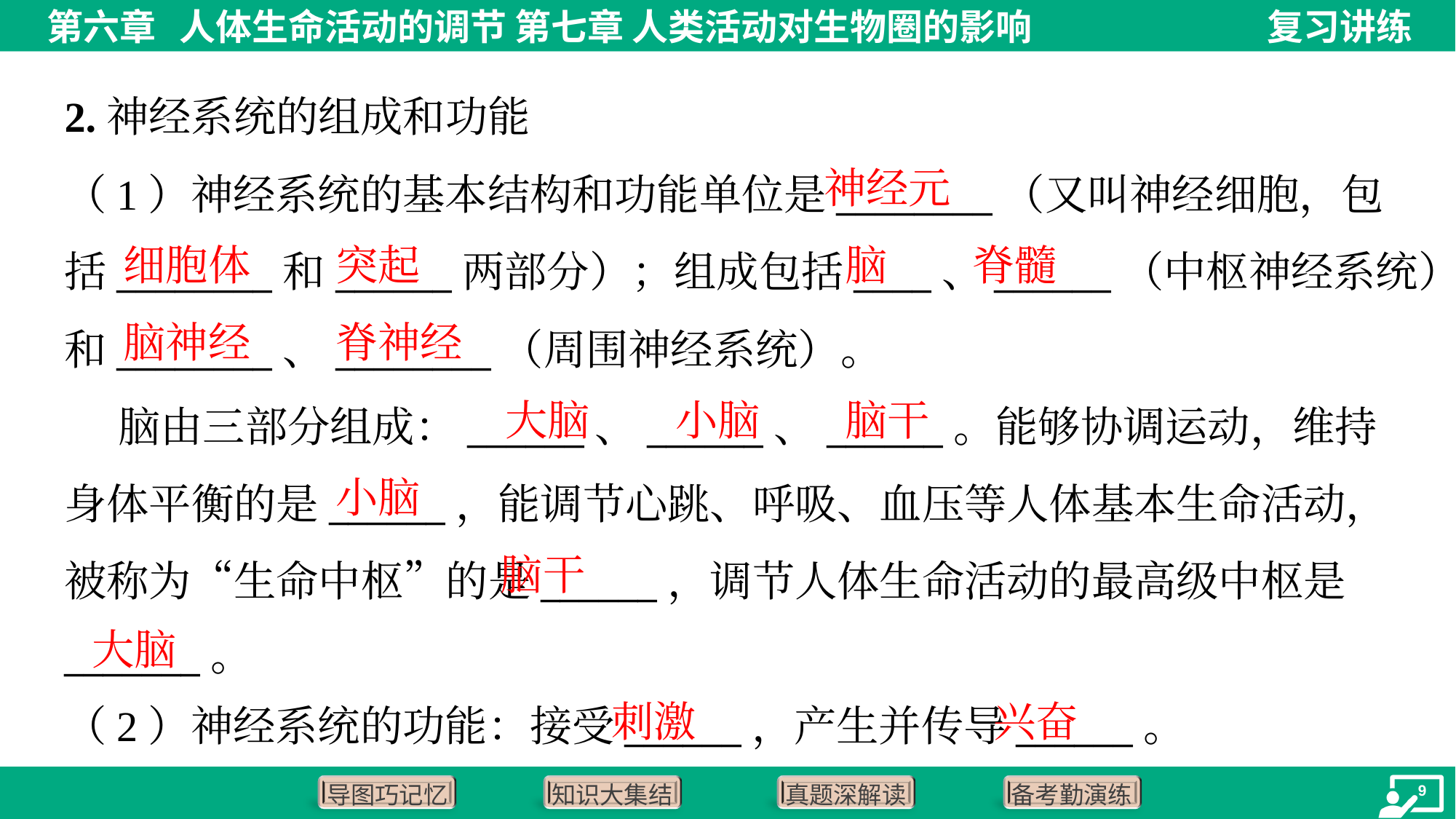

2.神经系统的组成和功能
神经元
（1）神经系统的基本结构和功能单位是________（又叫神经细胞，包
括________和______两部分）；组成包括____、______（中枢神经系统）
和________、________（周围神经系统）。
    脑由三部分组成：______、______、______。能够协调运动，维持
身体平衡的是______，能调节心跳、呼吸、血压等人体基本生命活动，
被称为“生命中枢”的是______，调节人体生命活动的最高级中枢是
_______。
细胞体
突起
脑
脊髓
脑神经
脊神经
大脑
小脑
脑干
小脑
脑干
大脑
刺激
兴奋
（2）神经系统的功能：接受______，产生并传导______。